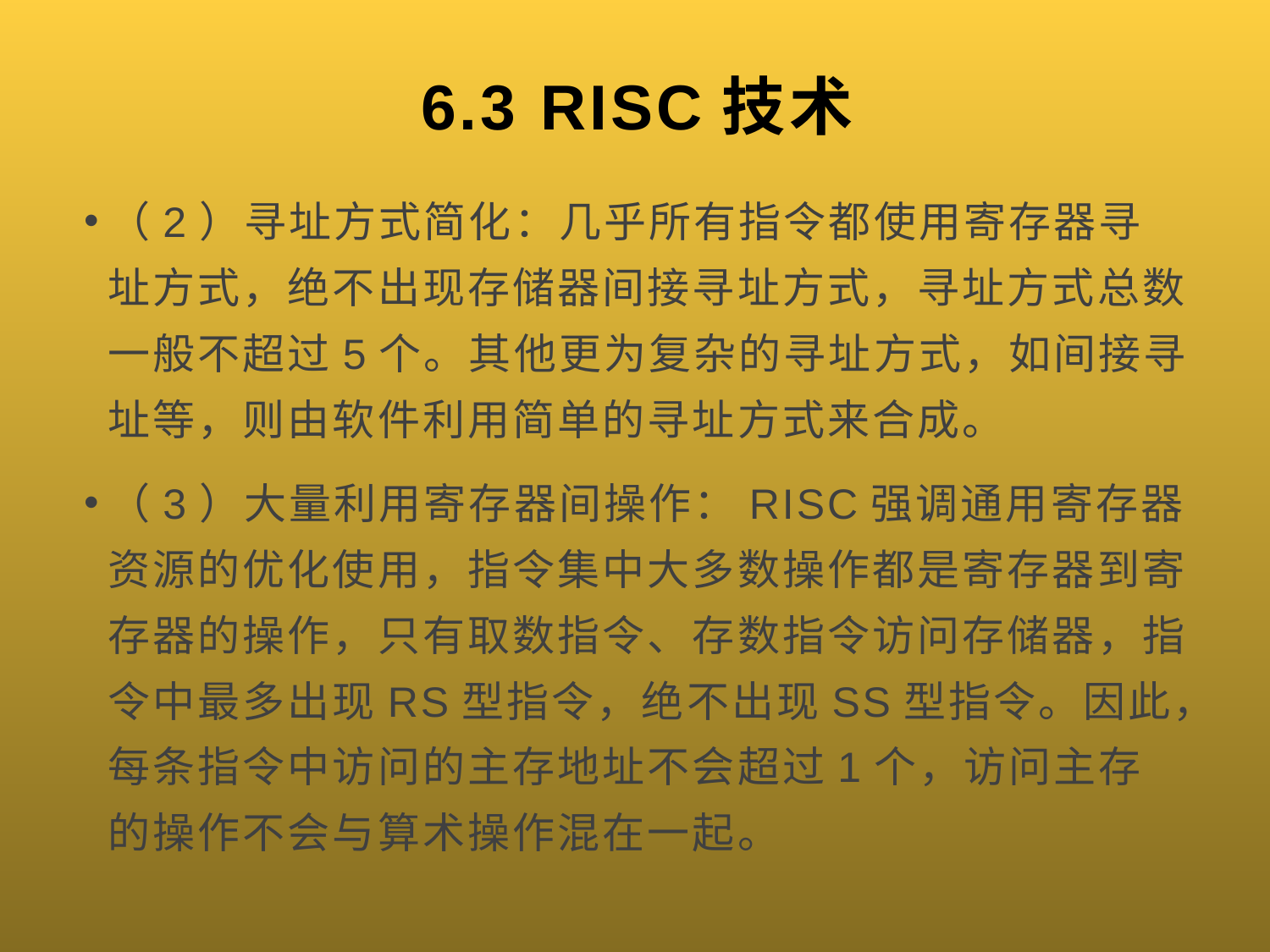

# 6.3 RISC技术
（2）寻址方式简化：几乎所有指令都使用寄存器寻址方式，绝不出现存储器间接寻址方式，寻址方式总数一般不超过5个。其他更为复杂的寻址方式，如间接寻址等，则由软件利用简单的寻址方式来合成。
（3）大量利用寄存器间操作：RISC强调通用寄存器资源的优化使用，指令集中大多数操作都是寄存器到寄存器的操作，只有取数指令、存数指令访问存储器，指令中最多出现RS型指令，绝不出现SS型指令。因此，每条指令中访问的主存地址不会超过1个，访问主存的操作不会与算术操作混在一起。